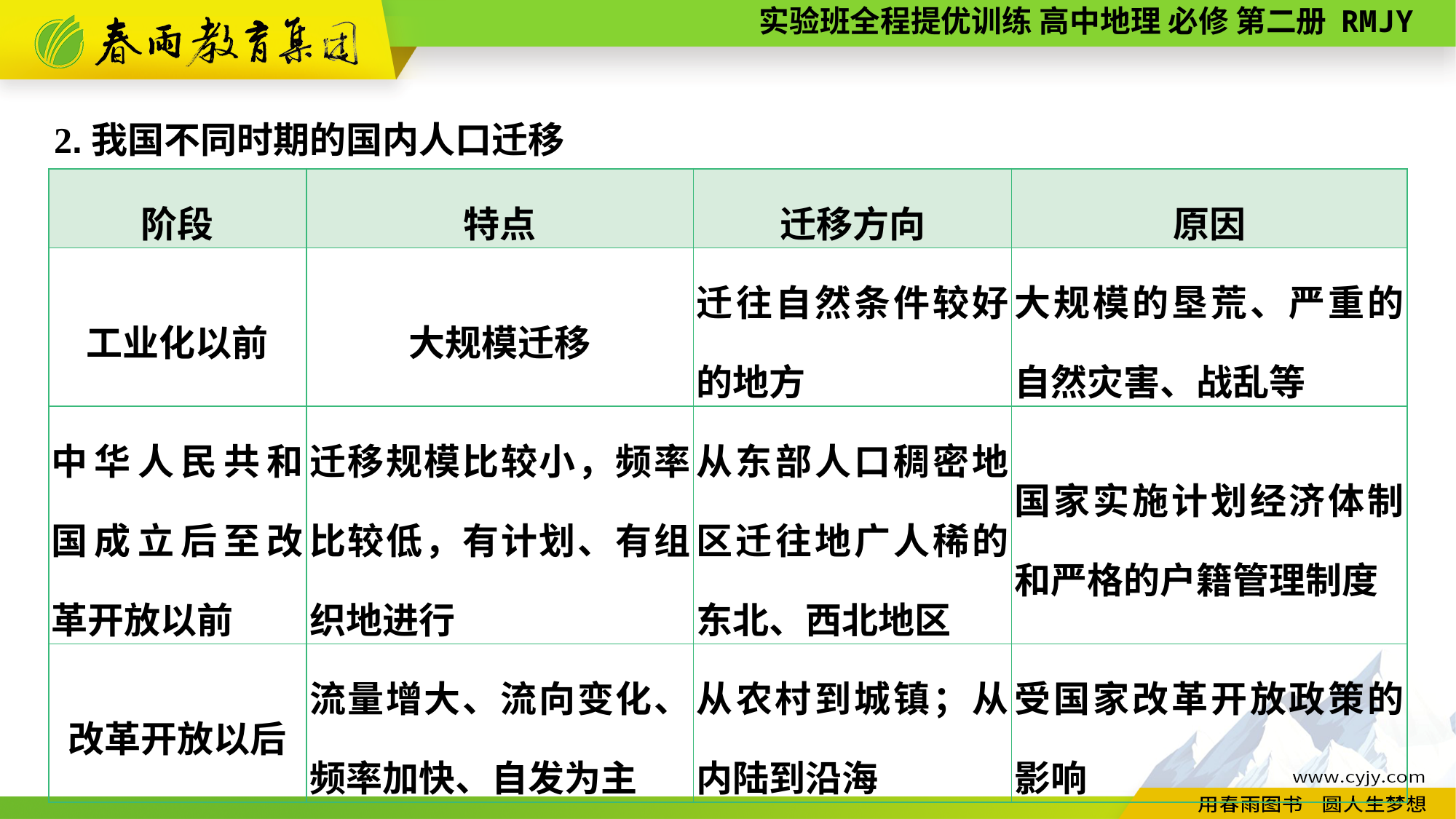

2.我国不同时期的国内人口迁移
| 阶段 | 特点 | 迁移方向 | 原因 |
| --- | --- | --- | --- |
| 工业化以前 | 大规模迁移 | 迁往自然条件较好的地方 | 大规模的垦荒、严重的自然灾害、战乱等 |
| 中华人民共和国成立后至改革开放以前 | 迁移规模比较小，频率比较低，有计划、有组织地进行 | 从东部人口稠密地区迁往地广人稀的东北、西北地区 | 国家实施计划经济体制和严格的户籍管理制度 |
| 改革开放以后 | 流量增大、流向变化、频率加快、自发为主 | 从农村到城镇；从内陆到沿海 | 受国家改革开放政策的影响 |